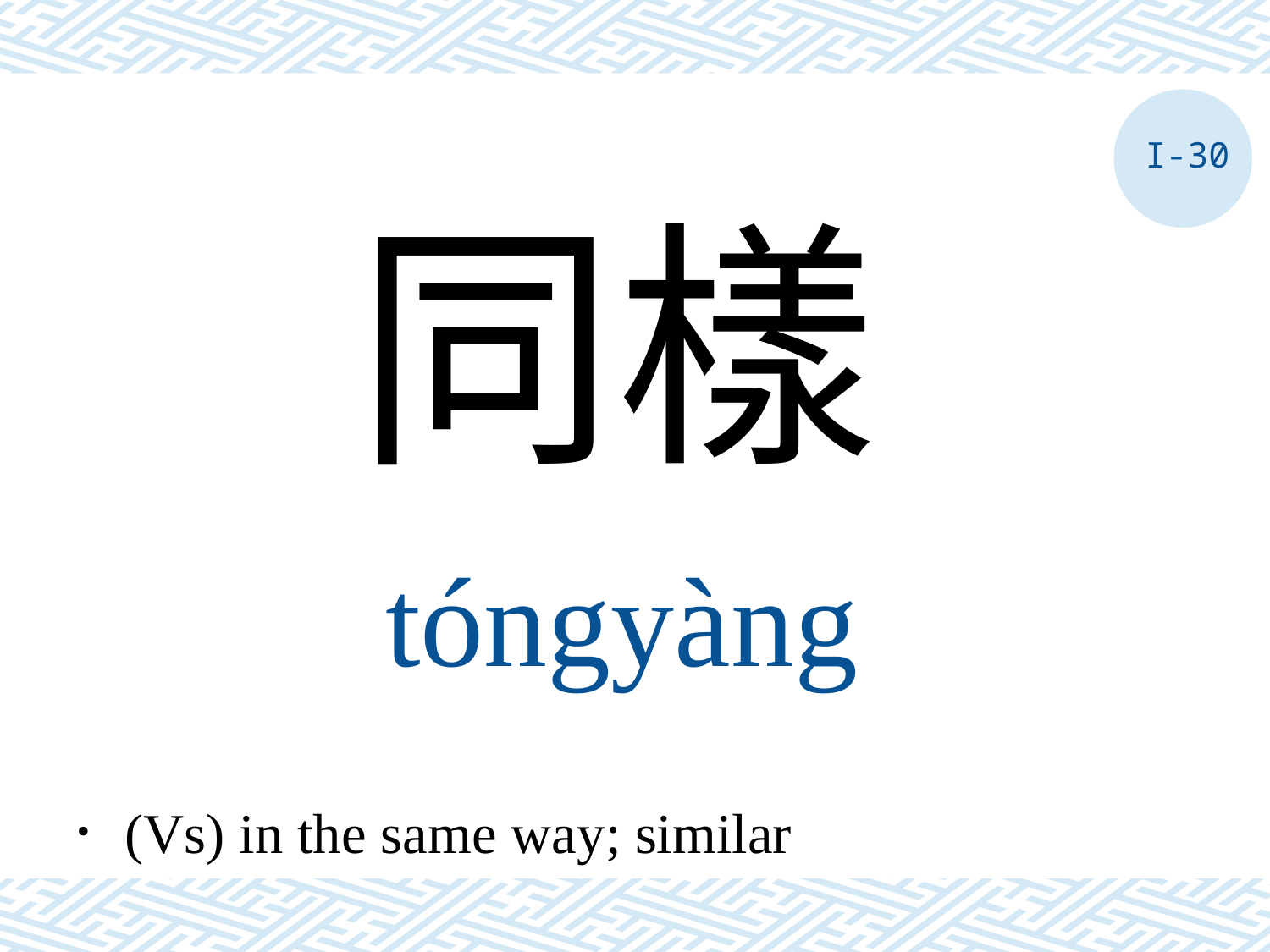

I-30

同樣
tóngyàng
．(Vs) in the same way; similar